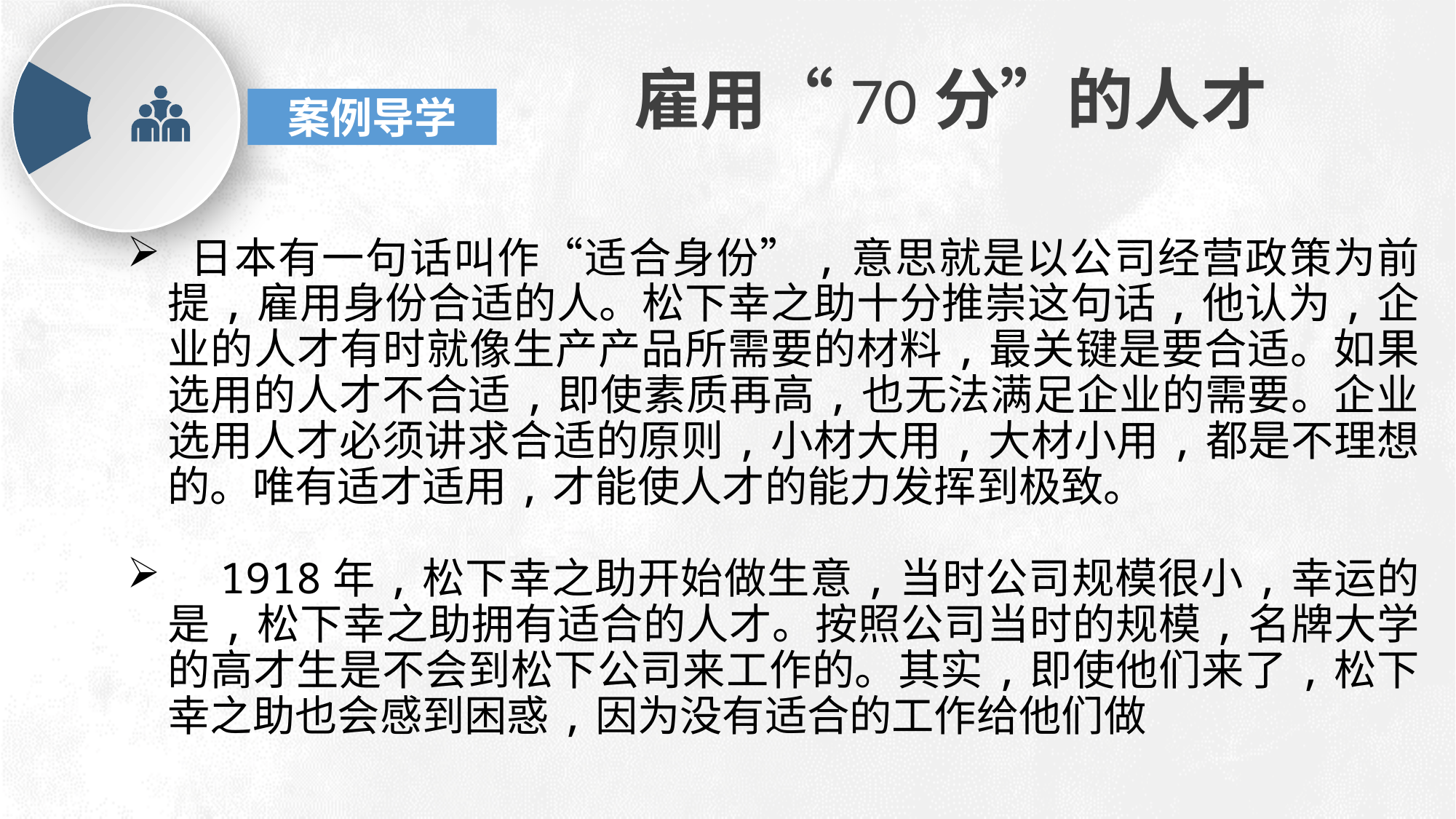

# 雇用“70分”的人才
案例导学
 日本有一句话叫作“适合身份”,意思就是以公司经营政策为前提,雇用身份合适的人。松下幸之助十分推崇这句话,他认为,企业的人才有时就像生产产品所需要的材料,最关键是要合适。如果选用的人才不合适,即使素质再高,也无法满足企业的需要。企业选用人才必须讲求合适的原则,小材大用,大材小用,都是不理想的。唯有适才适用,才能使人才的能力发挥到极致。

  1918年,松下幸之助开始做生意,当时公司规模很小,幸运的是,松下幸之助拥有适合的人才。按照公司当时的规模,名牌大学的高才生是不会到松下公司来工作的。其实,即使他们来了,松下幸之助也会感到困惑,因为没有适合的工作给他们做